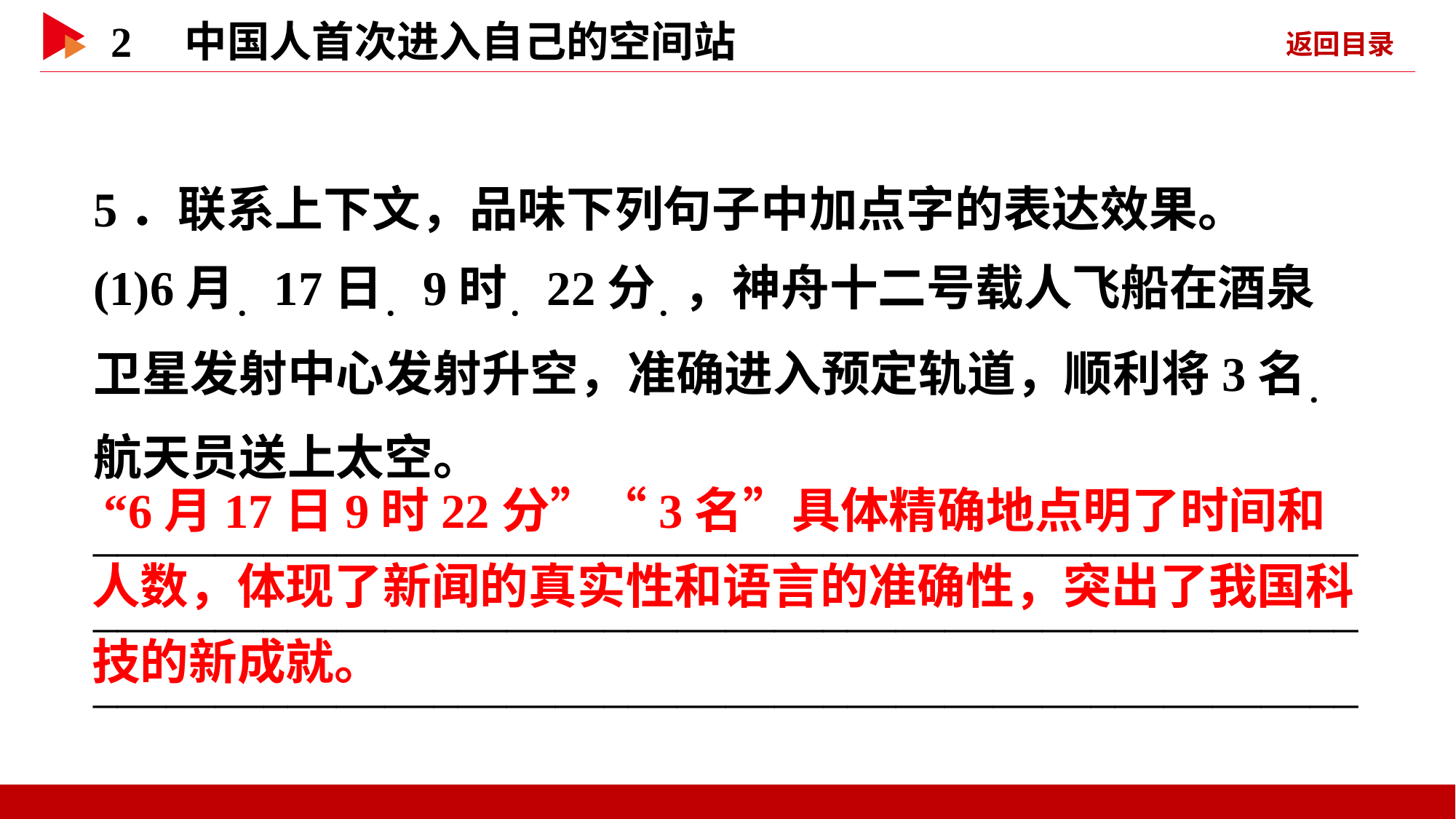

5．联系上下文，品味下列句子中加点字的表达效果。
(1)6月．17日．9时．22分．，神舟十二号载人飞船在酒泉卫星发射中心发射升空，准确进入预定轨道，顺利将3名．航天员送上太空。
____________________________________________________________________________________________________________________________________________________________
 “6月17日9时22分”“3名”具体精确地点明了时间和人数，体现了新闻的真实性和语言的准确性，突出了我国科技的新成就。